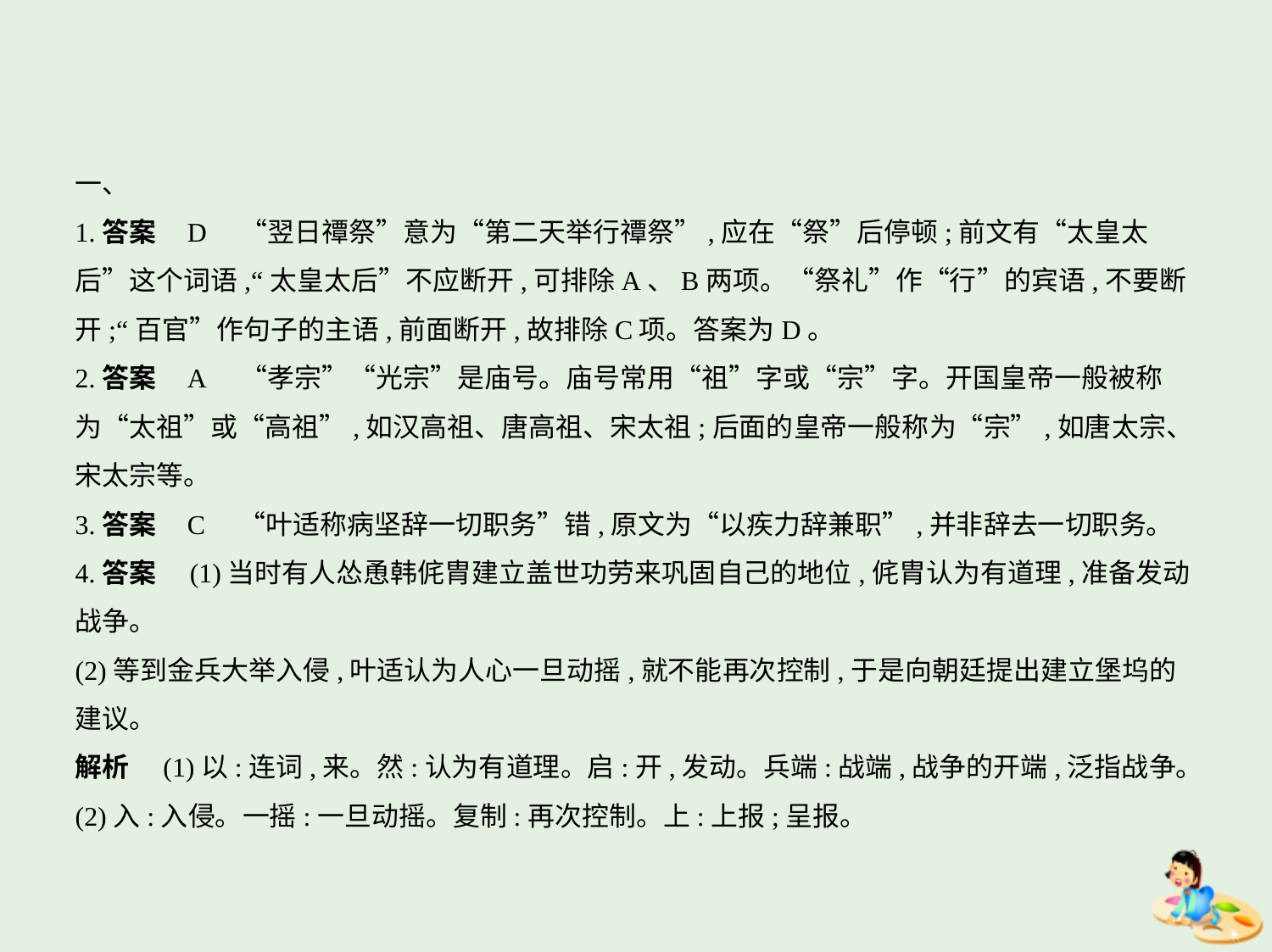

一、
1.答案    D　“翌日禫祭”意为“第二天举行禫祭”,应在“祭”后停顿;前文有“太皇太
后”这个词语,“太皇太后”不应断开,可排除A、B两项。“祭礼”作“行”的宾语,不要断
开;“百官”作句子的主语,前面断开,故排除C项。答案为D。
2.答案    A　“孝宗”“光宗”是庙号。庙号常用“祖”字或“宗”字。开国皇帝一般被称
为“太祖”或“高祖”,如汉高祖、唐高祖、宋太祖;后面的皇帝一般称为“宗”,如唐太宗、
宋太宗等。
3.答案    C　“叶适称病坚辞一切职务”错,原文为“以疾力辞兼职”,并非辞去一切职务。
4.答案　(1)当时有人怂恿韩侂胄建立盖世功劳来巩固自己的地位,侂胄认为有道理,准备发动
战争。
(2)等到金兵大举入侵,叶适认为人心一旦动摇,就不能再次控制,于是向朝廷提出建立堡坞的
建议。
解析　(1)以:连词,来。然:认为有道理。启:开,发动。兵端:战端,战争的开端,泛指战争。
(2)入:入侵。一摇:一旦动摇。复制:再次控制。上:上报;呈报。